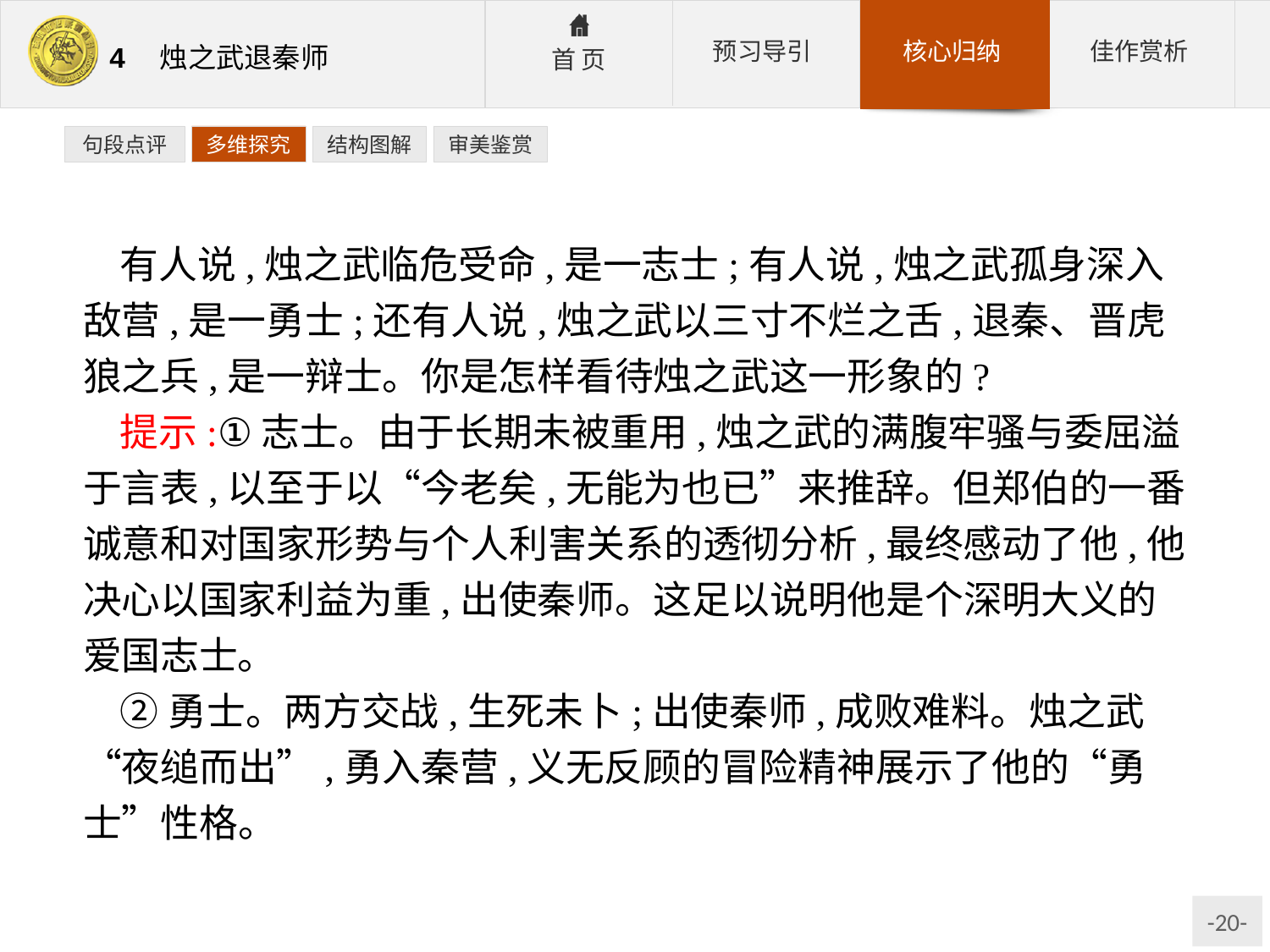

句段点评
多维探究
结构图解
审美鉴赏
有人说,烛之武临危受命,是一志士;有人说,烛之武孤身深入敌营,是一勇士;还有人说,烛之武以三寸不烂之舌,退秦、晋虎狼之兵,是一辩士。你是怎样看待烛之武这一形象的?
提示:①志士。由于长期未被重用,烛之武的满腹牢骚与委屈溢于言表,以至于以“今老矣,无能为也已”来推辞。但郑伯的一番诚意和对国家形势与个人利害关系的透彻分析,最终感动了他,他决心以国家利益为重,出使秦师。这足以说明他是个深明大义的爱国志士。
②勇士。两方交战,生死未卜;出使秦师,成败难料。烛之武“夜缒而出”,勇入秦营,义无反顾的冒险精神展示了他的“勇士”性格。